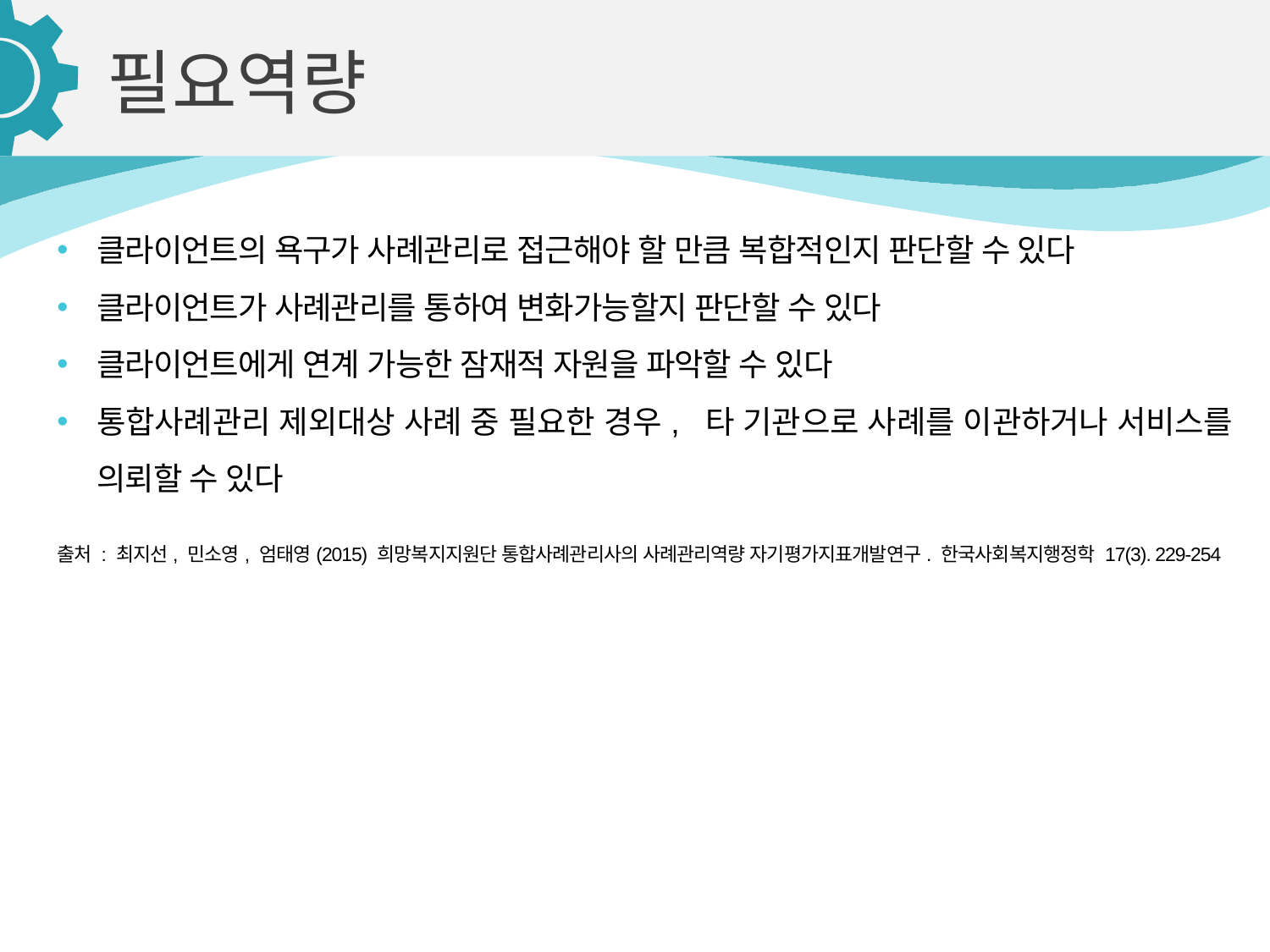

필요역량
클라이언트의 욕구가 사례관리로 접근해야 할 만큼 복합적인지 판단할 수 있다
클라이언트가 사례관리를 통하여 변화가능할지 판단할 수 있다
클라이언트에게 연계 가능한 잠재적 자원을 파악할 수 있다
통합사례관리 제외대상 사례 중 필요한 경우,  타 기관으로 사례를 이관하거나 서비스를 의뢰할 수 있다

출처 : 최지선, 민소영, 엄태영(2015) 희망복지지원단 통합사례관리사의 사례관리역량 자기평가지표개발연구. 한국사회복지행정학 17(3). 229-254